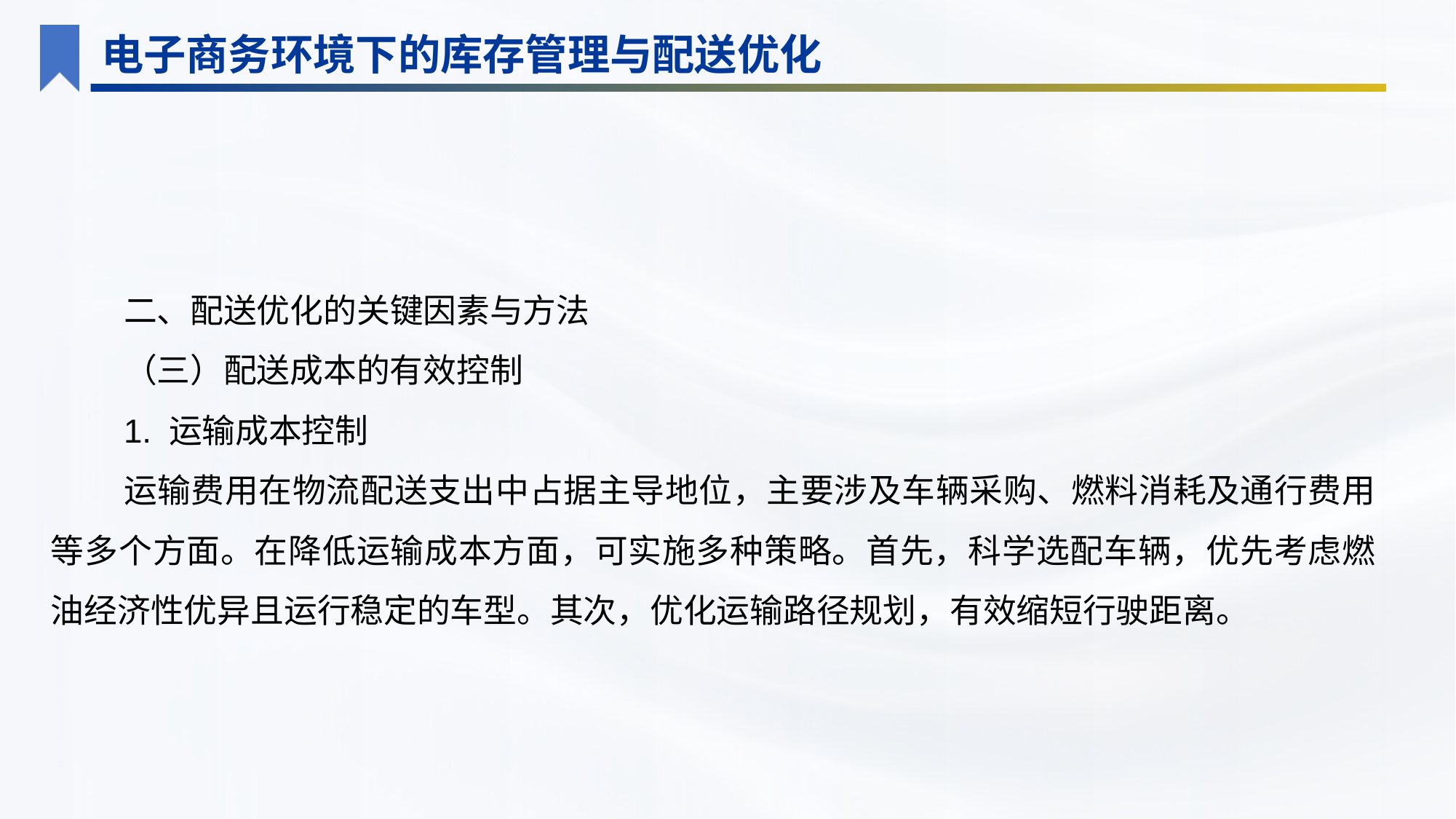

电子商务环境下的库存管理与配送优化
二、配送优化的关键因素与方法
（三）配送成本的有效控制
1. 运输成本控制
运输费用在物流配送支出中占据主导地位，主要涉及车辆采购、燃料消耗及通行费用等多个方面。在降低运输成本方面，可实施多种策略。首先，科学选配车辆，优先考虑燃油经济性优异且运行稳定的车型。其次，优化运输路径规划，有效缩短行驶距离。